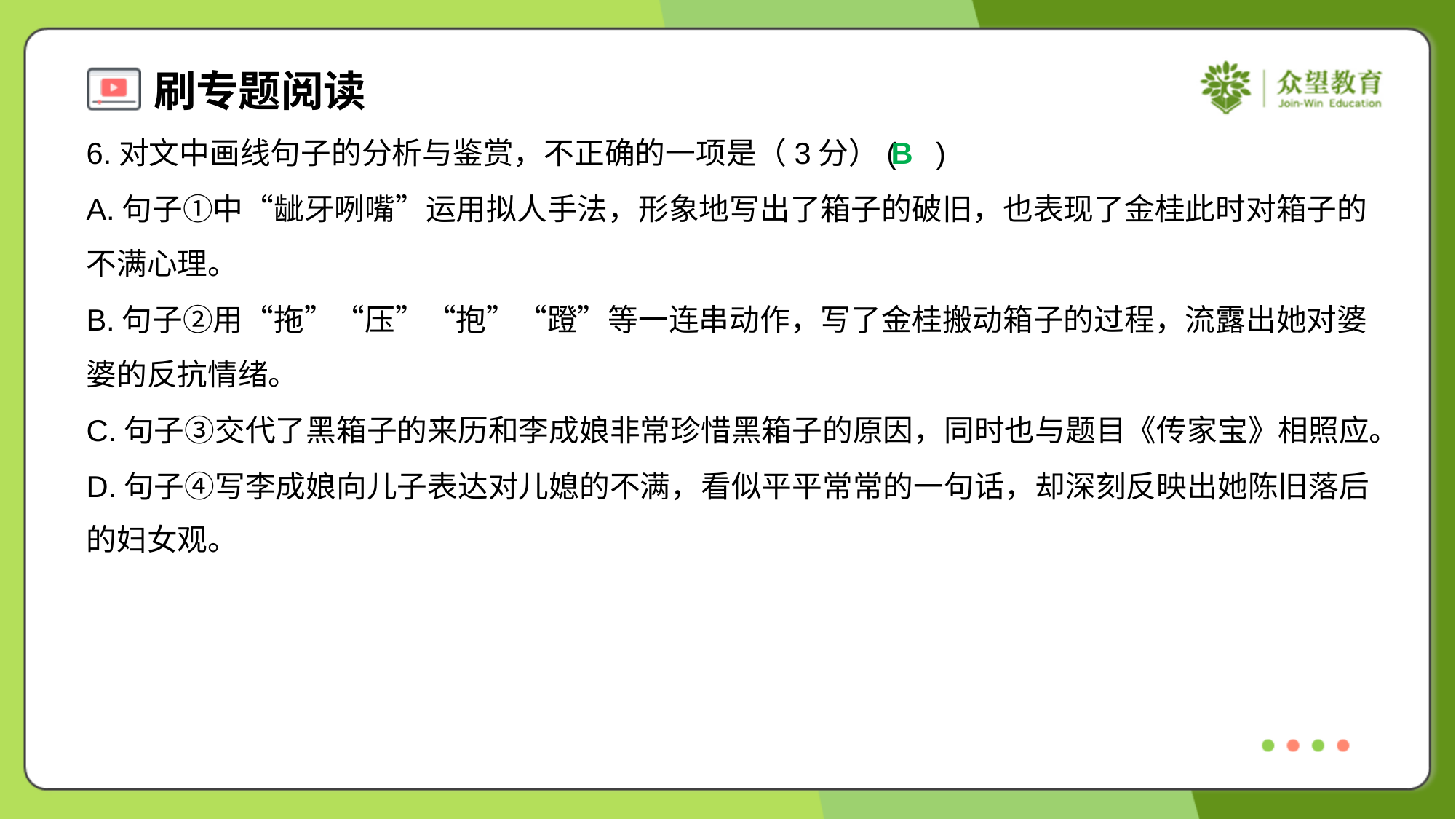

6.对文中画线句子的分析与鉴赏，不正确的一项是（3分）(     )
B
A.句子①中“龇牙咧嘴”运用拟人手法，形象地写出了箱子的破旧，也表现了金桂此时对箱子的
不满心理。
B.句子②用“拖”“压”“抱”“蹬”等一连串动作，写了金桂搬动箱子的过程，流露出她对婆
婆的反抗情绪。
C.句子③交代了黑箱子的来历和李成娘非常珍惜黑箱子的原因，同时也与题目《传家宝》相照应。
D.句子④写李成娘向儿子表达对儿媳的不满，看似平平常常的一句话，却深刻反映出她陈旧落后
的妇女观。